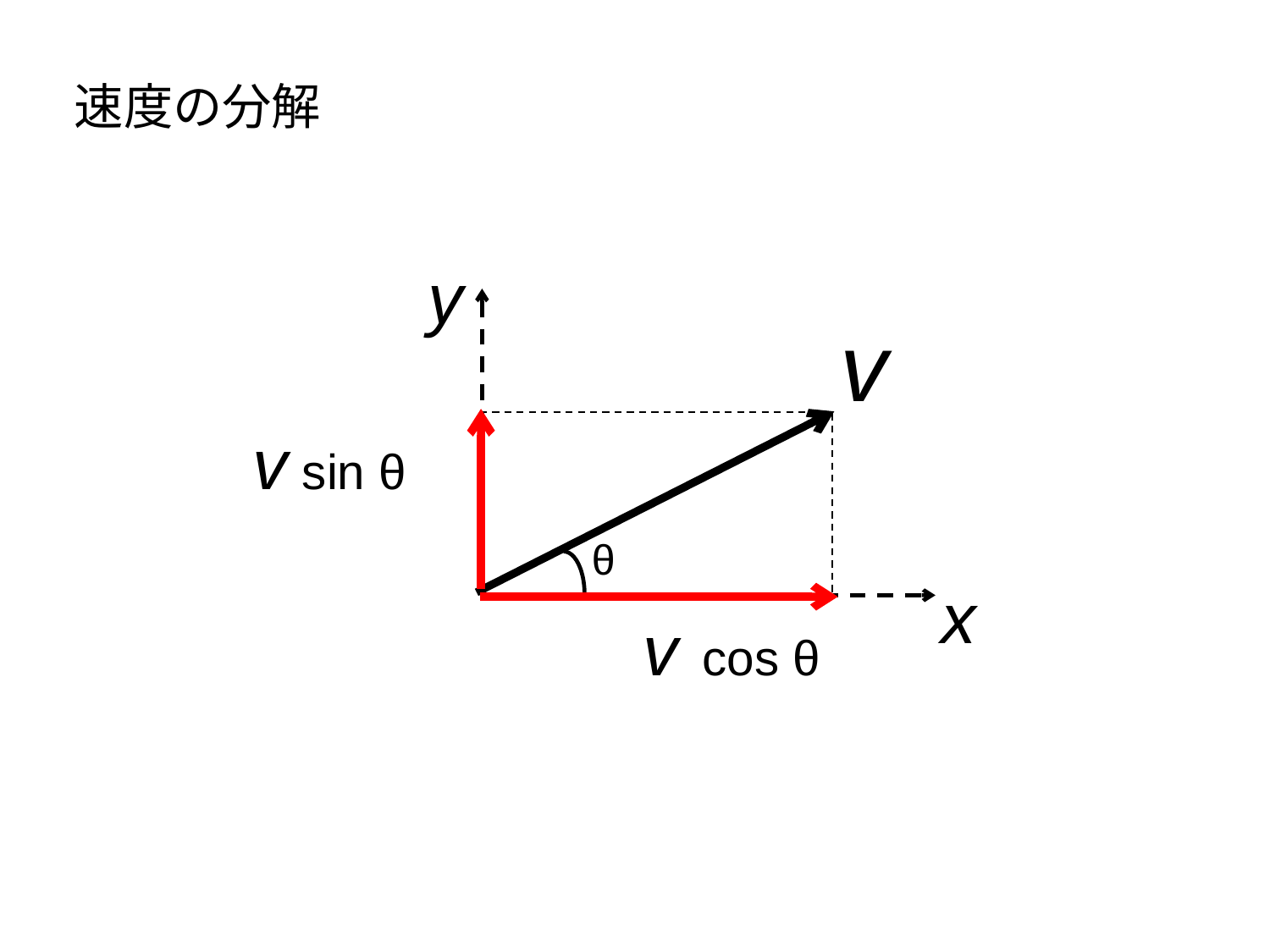

速度の分解
y
v
v sin θ
θ

x
v cos θ